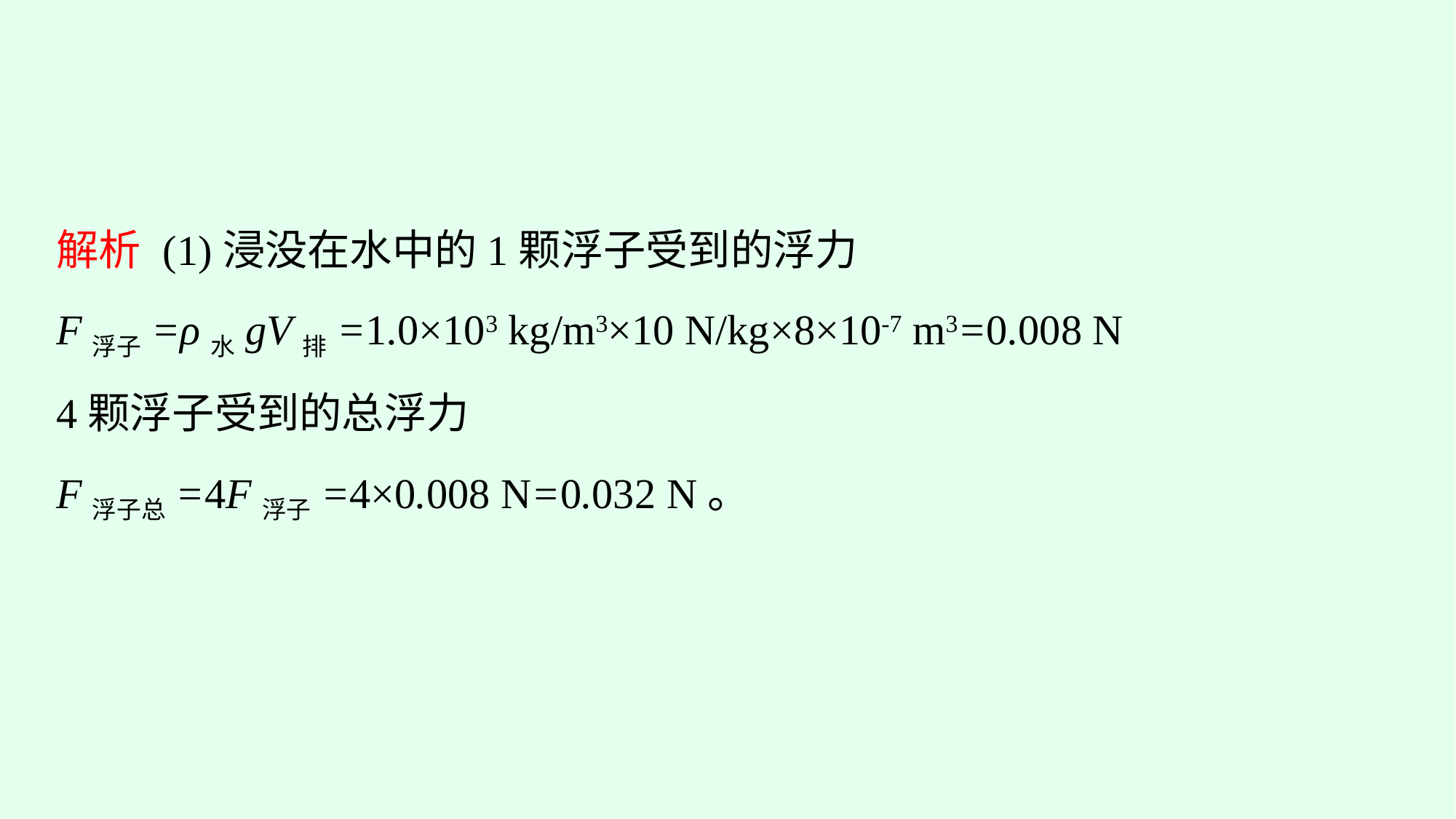

解析 (1)浸没在水中的1颗浮子受到的浮力
F浮子=ρ水gV排=1.0×103 kg/m3×10 N/kg×8×10-7 m3=0.008 N
4颗浮子受到的总浮力
F浮子总=4F浮子=4×0.008 N=0.032 N。